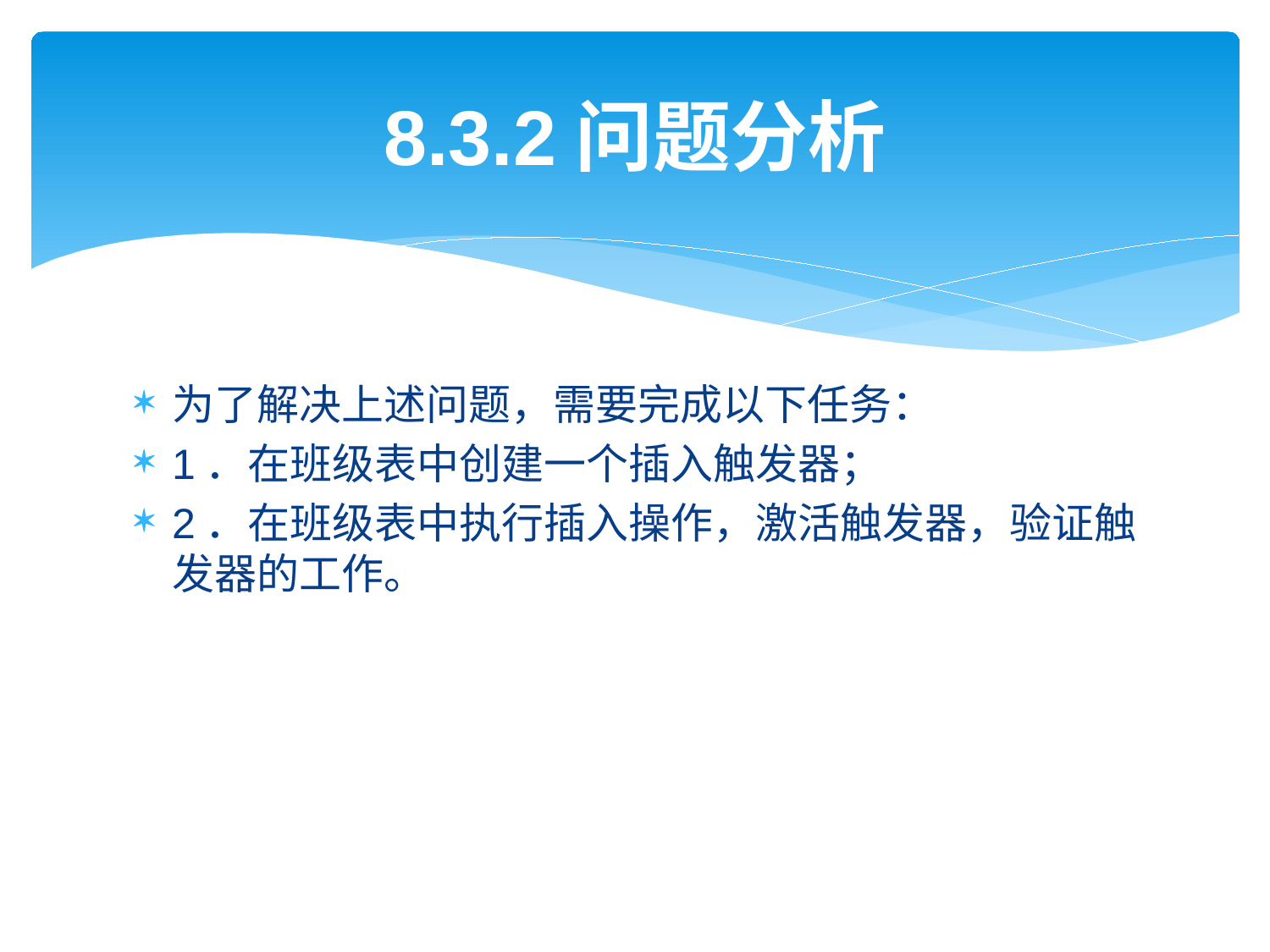

# 8.3.2问题分析
为了解决上述问题，需要完成以下任务：
1．在班级表中创建一个插入触发器；
2．在班级表中执行插入操作，激活触发器，验证触发器的工作。